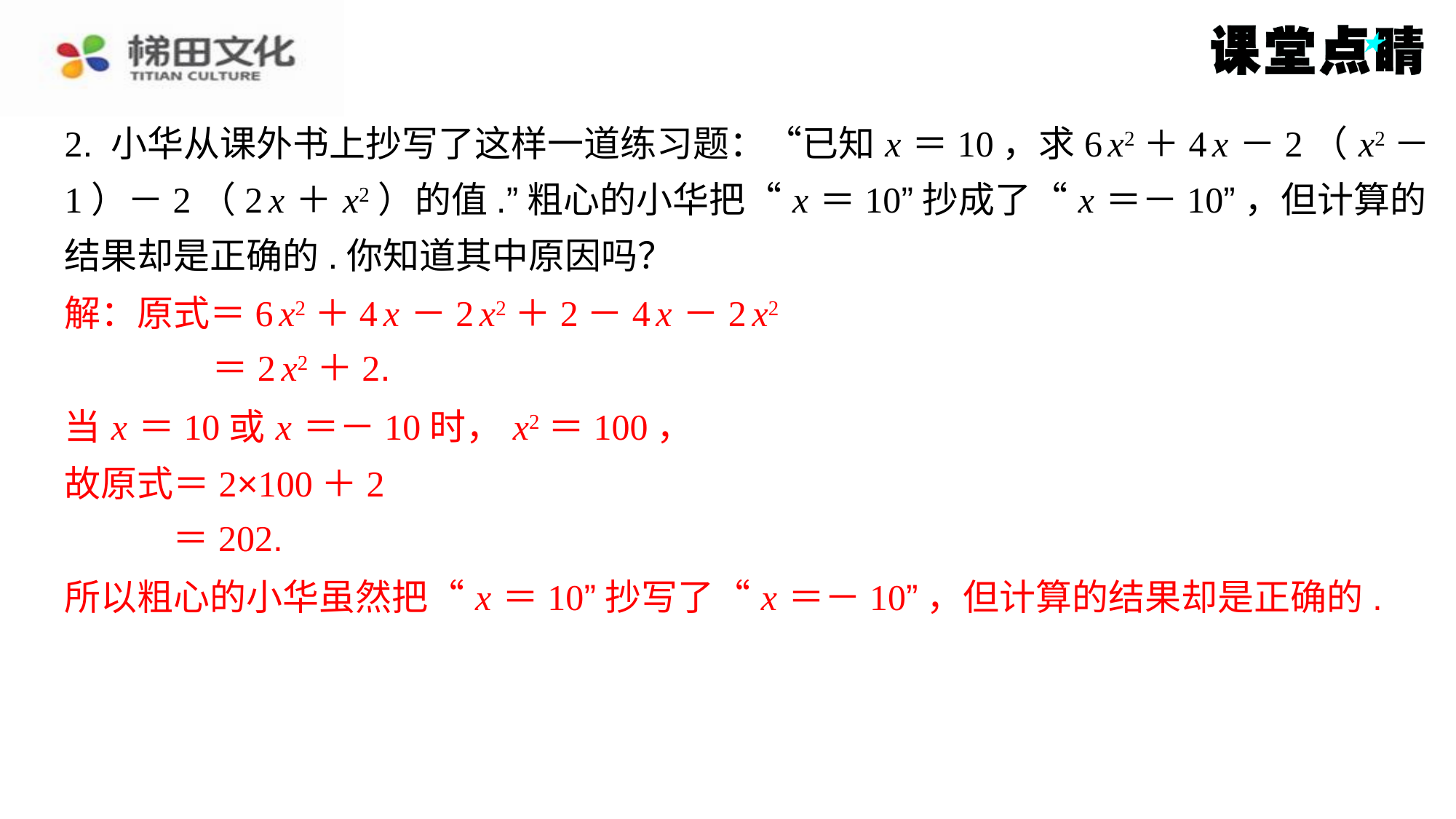

2. 小华从课外书上抄写了这样一道练习题：“已知 x ＝10，求6 x2＋4 x －2（ x2－
1）－2（2 x ＋ x2）的值.”粗心的小华把“ x ＝10”抄成了“ x ＝－10”，但计算的
结果却是正确的.你知道其中原因吗？
解：原式＝6 x2＋4 x －2 x2＋2－4 x －2 x2
＝2 x2＋2.
当 x ＝10或 x ＝－10时， x2＝100，
故原式＝2×100＋2
＝202.
所以粗心的小华虽然把“ x ＝10”抄写了“ x ＝－10”，但计算的结果却是正确的.
解：原式＝6 x2＋4 x －2 x2＋2－4 x －2 x2
＝2 x2＋2.
当 x ＝10或 x ＝－10时， x2＝100，
故原式＝2×100＋2
＝202.
所以粗心的小华虽然把“ x ＝10”抄写了“ x ＝－10”，但计算的结果却是正确的.